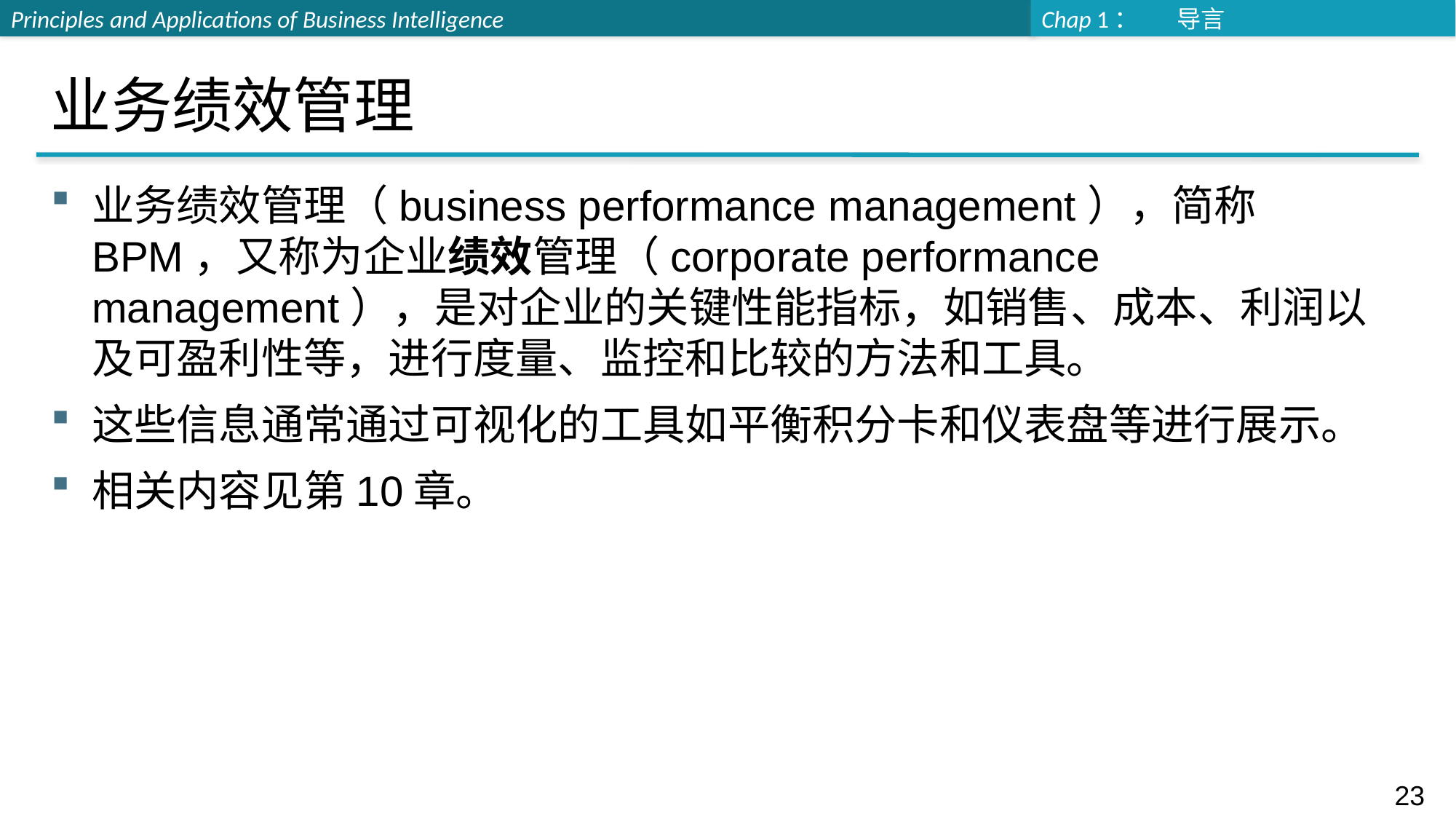

# 业务绩效管理
业务绩效管理（business performance management），简称BPM，又称为企业绩效管理（corporate performance management），是对企业的关键性能指标，如销售、成本、利润以及可盈利性等，进行度量、监控和比较的方法和工具。
这些信息通常通过可视化的工具如平衡积分卡和仪表盘等进行展示。
相关内容见第10章。